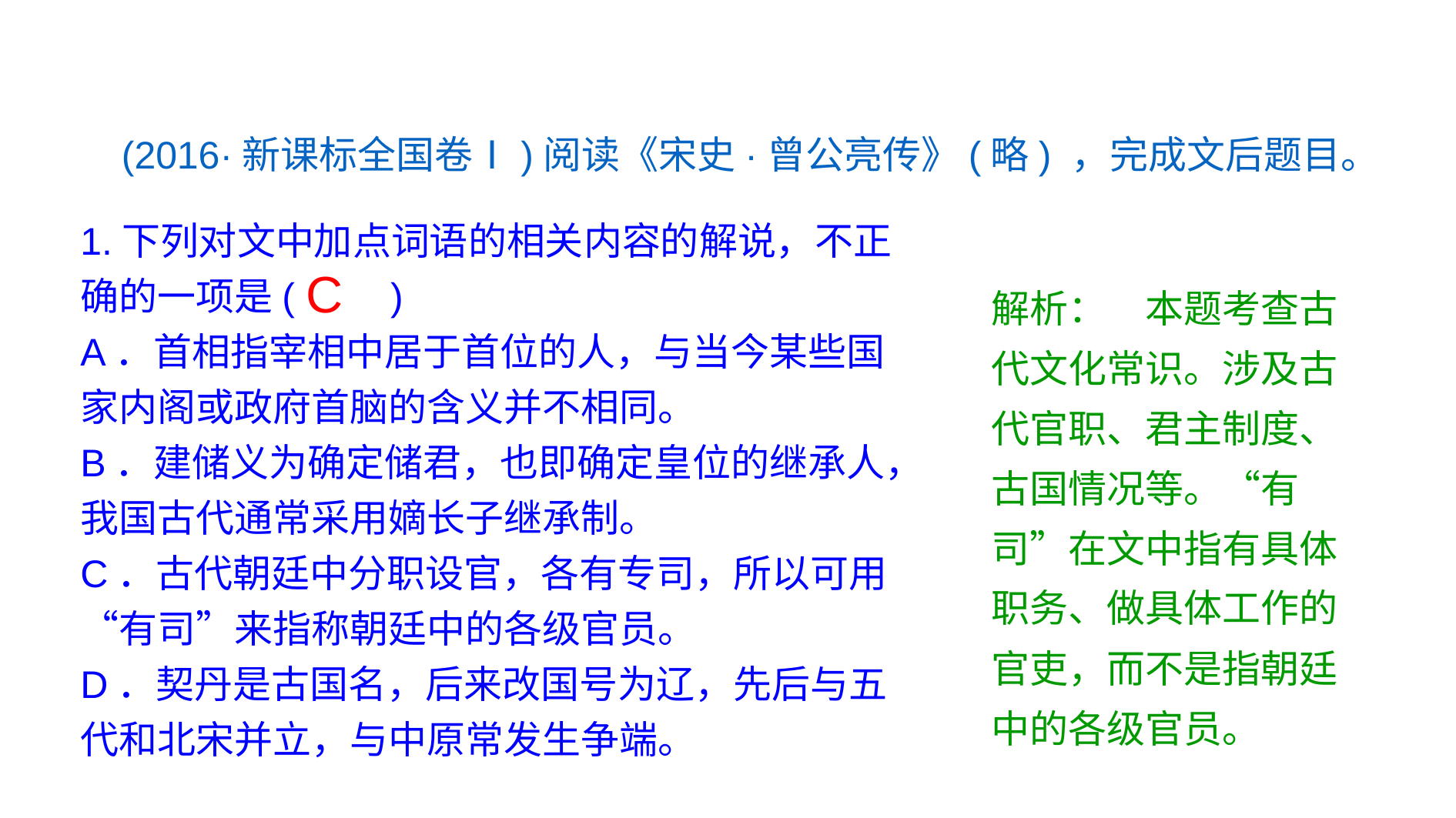

(2016·新课标全国卷Ⅰ)阅读《宋史·曾公亮传》(略) ，完成文后题目。
1.下列对文中加点词语的相关内容的解说，不正确的一项是(　　)
A．首相指宰相中居于首位的人，与当今某些国家内阁或政府首脑的含义并不相同。
B．建储义为确定储君，也即确定皇位的继承人，我国古代通常采用嫡长子继承制。
C．古代朝廷中分职设官，各有专司，所以可用“有司”来指称朝廷中的各级官员。
D．契丹是古国名，后来改国号为辽，先后与五代和北宋并立，与中原常发生争端。
C
解析：　本题考查古代文化常识。涉及古代官职、君主制度、古国情况等。“有司”在文中指有具体职务、做具体工作的官吏，而不是指朝廷中的各级官员。